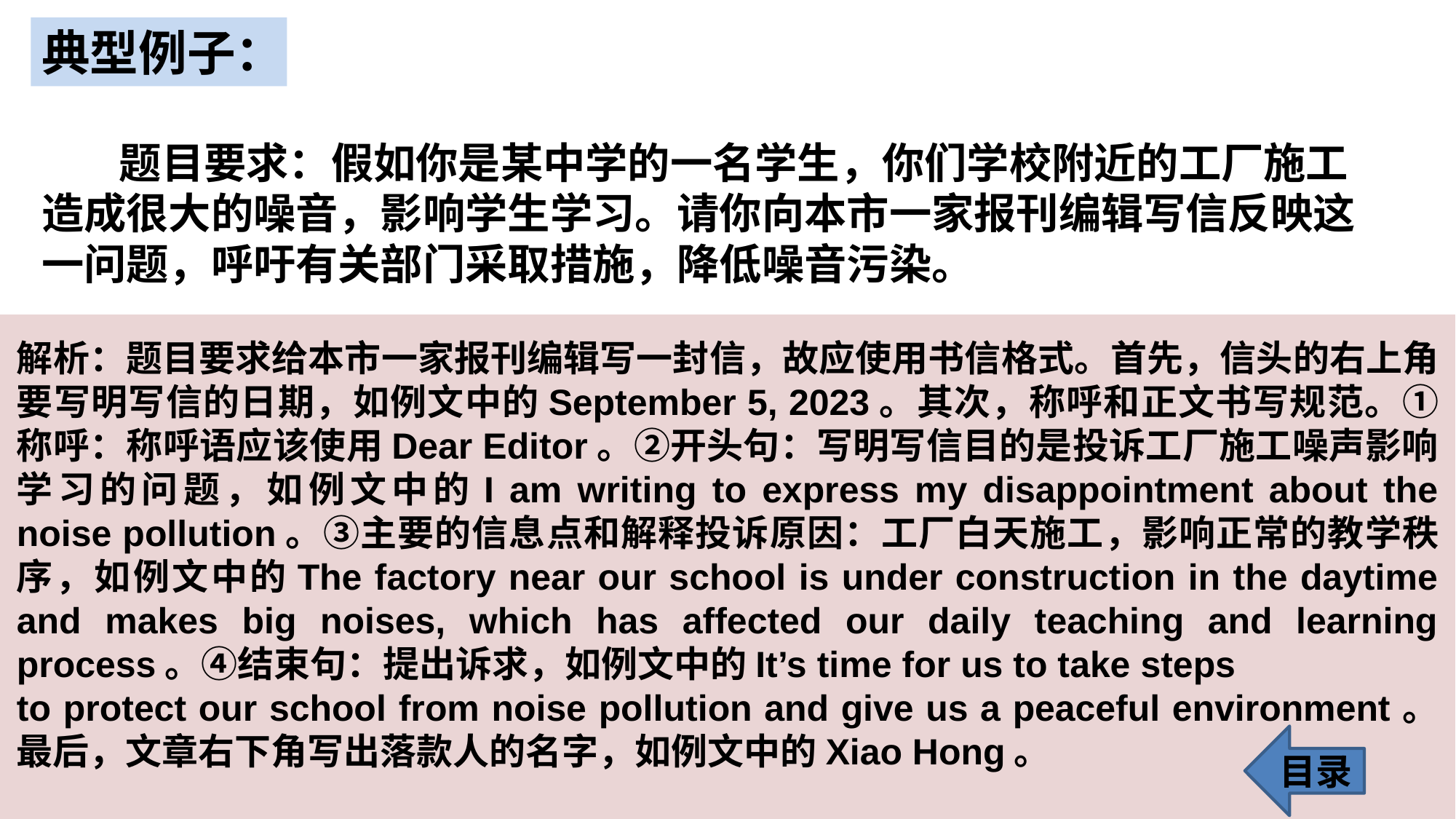

典型例子：
       题目要求：假如你是某中学的一名学生，你们学校附近的工厂施工造成很大的噪音，影响学生学习。请你向本市一家报刊编辑写信反映这一问题，呼吁有关部门采取措施，降低噪音污染。

解析：题目要求给本市一家报刊编辑写一封信，故应使用书信格式。首先，信头的右上角要写明写信的日期，如例文中的September 5, 2023。其次，称呼和正文书写规范。①称呼：称呼语应该使用Dear Editor。②开头句：写明写信目的是投诉工厂施工噪声影响学习的问题，如例文中的I am writing to express my disappointment about the noise pollution。③主要的信息点和解释投诉原因：工厂白天施工，影响正常的教学秩序，如例文中的The factory near our school is under construction in the daytime and makes big noises, which has affected our daily teaching and learning process。④结束句：提出诉求，如例文中的It’s time for us to take steps
to protect our school from noise pollution and give us a peaceful environment。最后，文章右下角写出落款人的名字，如例文中的Xiao Hong。
目录
37